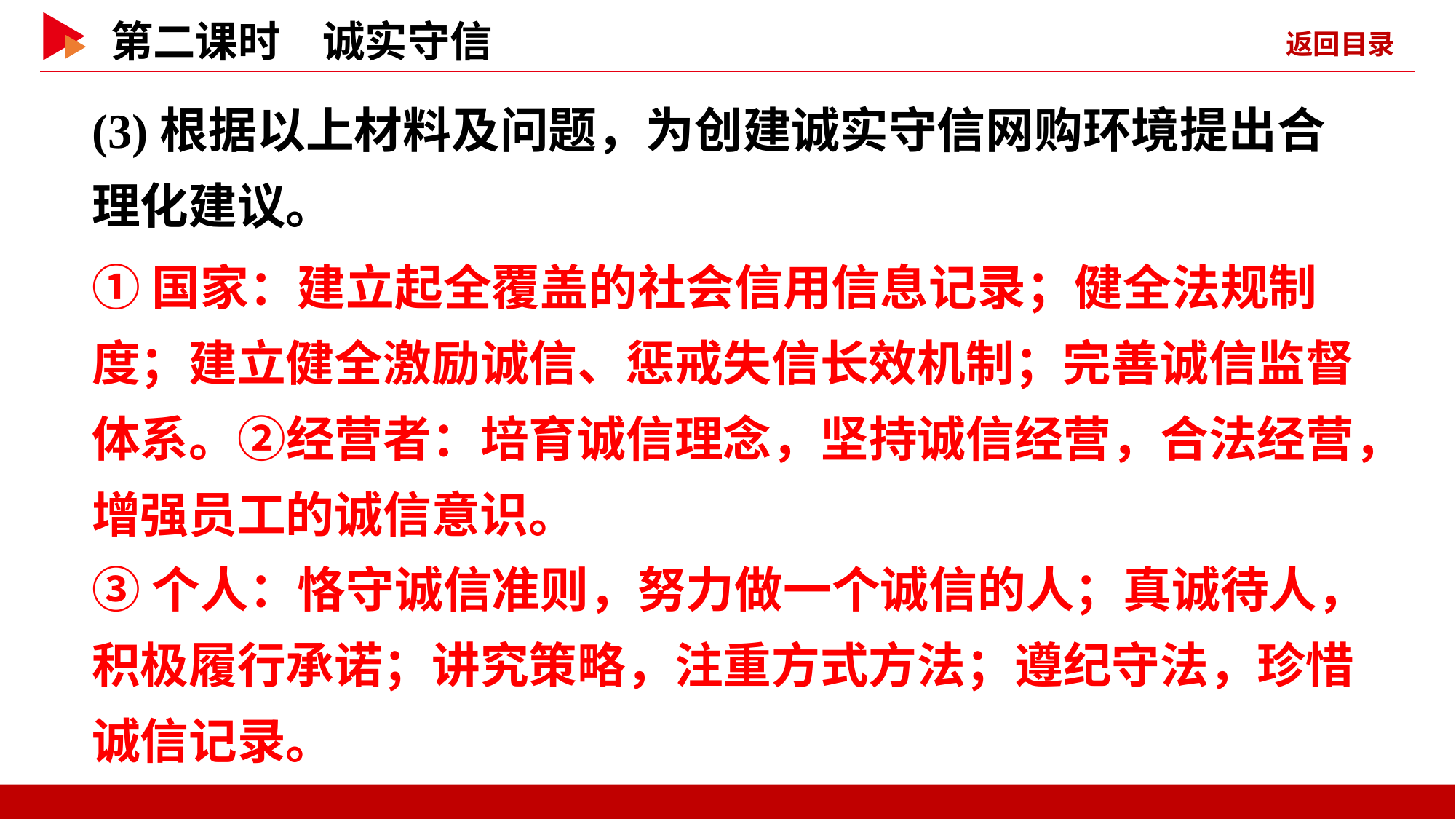

(3)根据以上材料及问题，为创建诚实守信网购环境提出合理化建议。
①国家：建立起全覆盖的社会信用信息记录；健全法规制度；建立健全激励诚信、惩戒失信长效机制；完善诚信监督体系。②经营者：培育诚信理念，坚持诚信经营，合法经营，增强员工的诚信意识。
③个人：恪守诚信准则，努力做一个诚信的人；真诚待人，积极履行承诺；讲究策略，注重方式方法；遵纪守法，珍惜诚信记录。